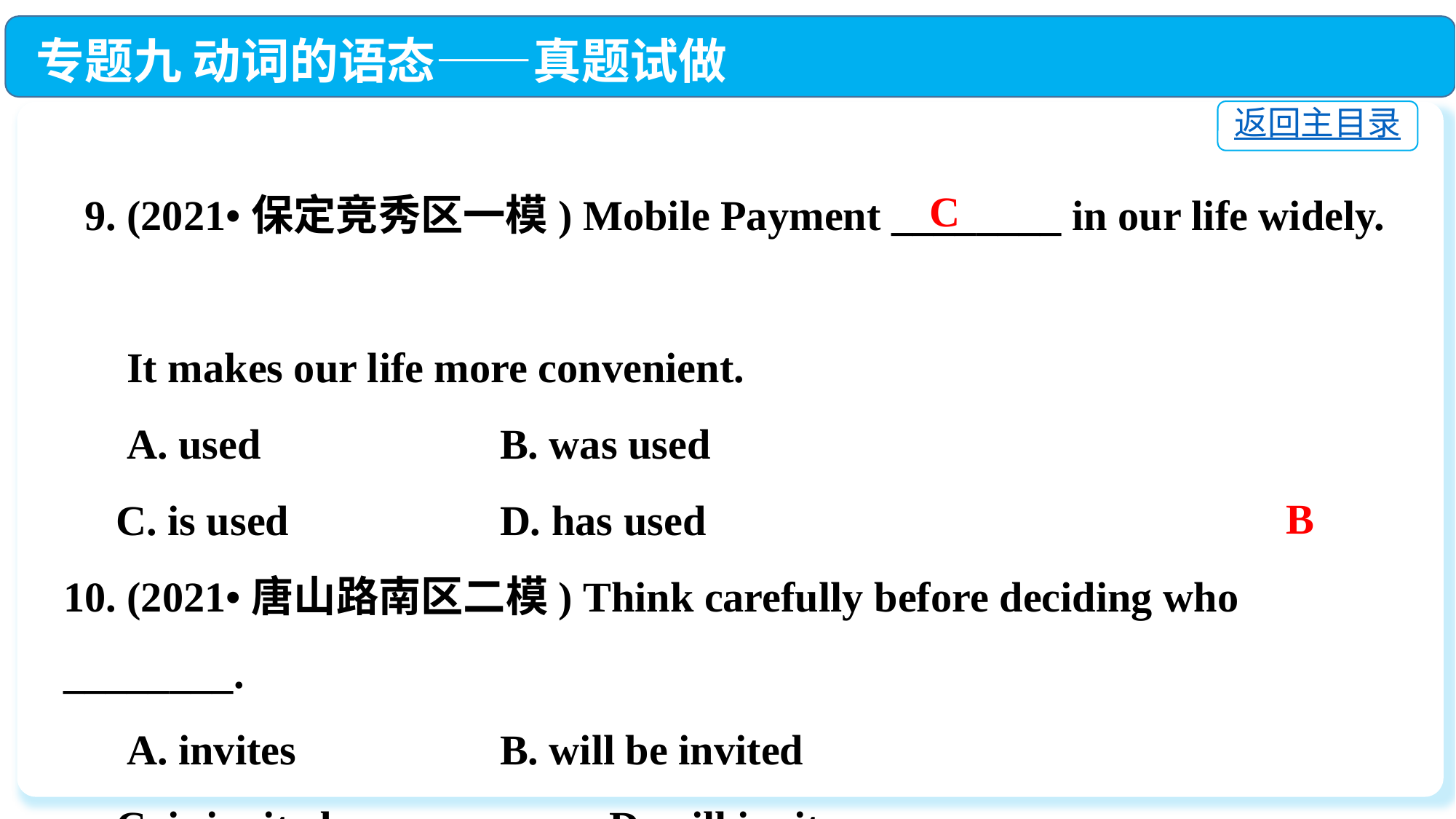

专题九 动词的语态——真题试做
返回主目录

  9. (2021•保定竞秀区一模) Mobile Payment ________ in our life widely.
      It makes our life more convenient.
      A. used　 		B. was used
     C. is used　　		D. has used
10. (2021•唐山路南区二模) Think carefully before deciding who ________.
      A. invites　 		B. will be invited
     C. is invited　 		D. will invite
C
 B